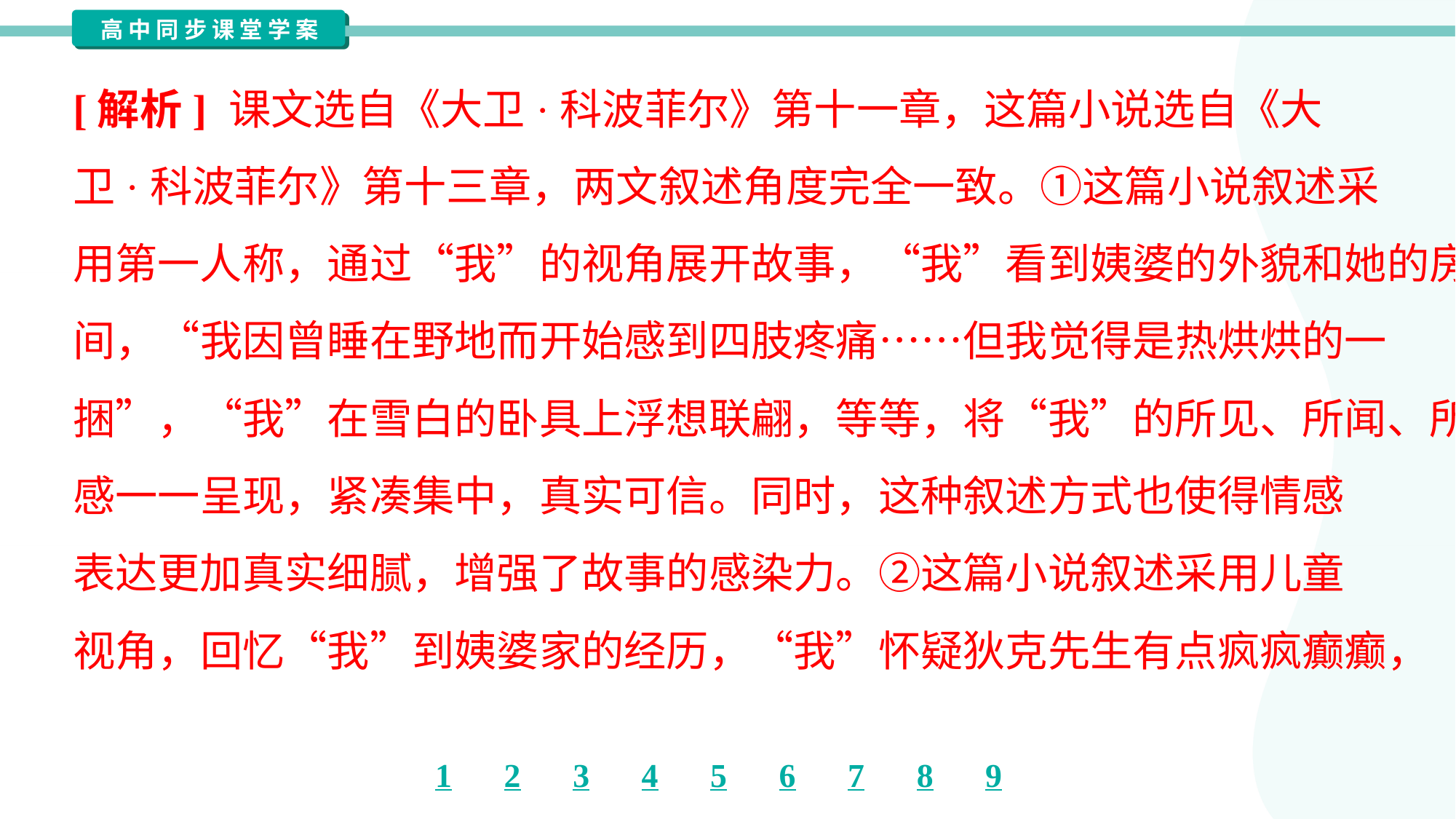

[解析] 课文选自《大卫·科波菲尔》第十一章，这篇小说选自《大
卫·科波菲尔》第十三章，两文叙述角度完全一致。①这篇小说叙述采
用第一人称，通过“我”的视角展开故事，“我”看到姨婆的外貌和她的房
间，“我因曾睡在野地而开始感到四肢疼痛……但我觉得是热烘烘的一
捆”，“我”在雪白的卧具上浮想联翩，等等，将“我”的所见、所闻、所
感一一呈现，紧凑集中，真实可信。同时，这种叙述方式也使得情感
表达更加真实细腻，增强了故事的感染力。②这篇小说叙述采用儿童
视角，回忆“我”到姨婆家的经历，“我”怀疑狄克先生有点疯疯癫癫，